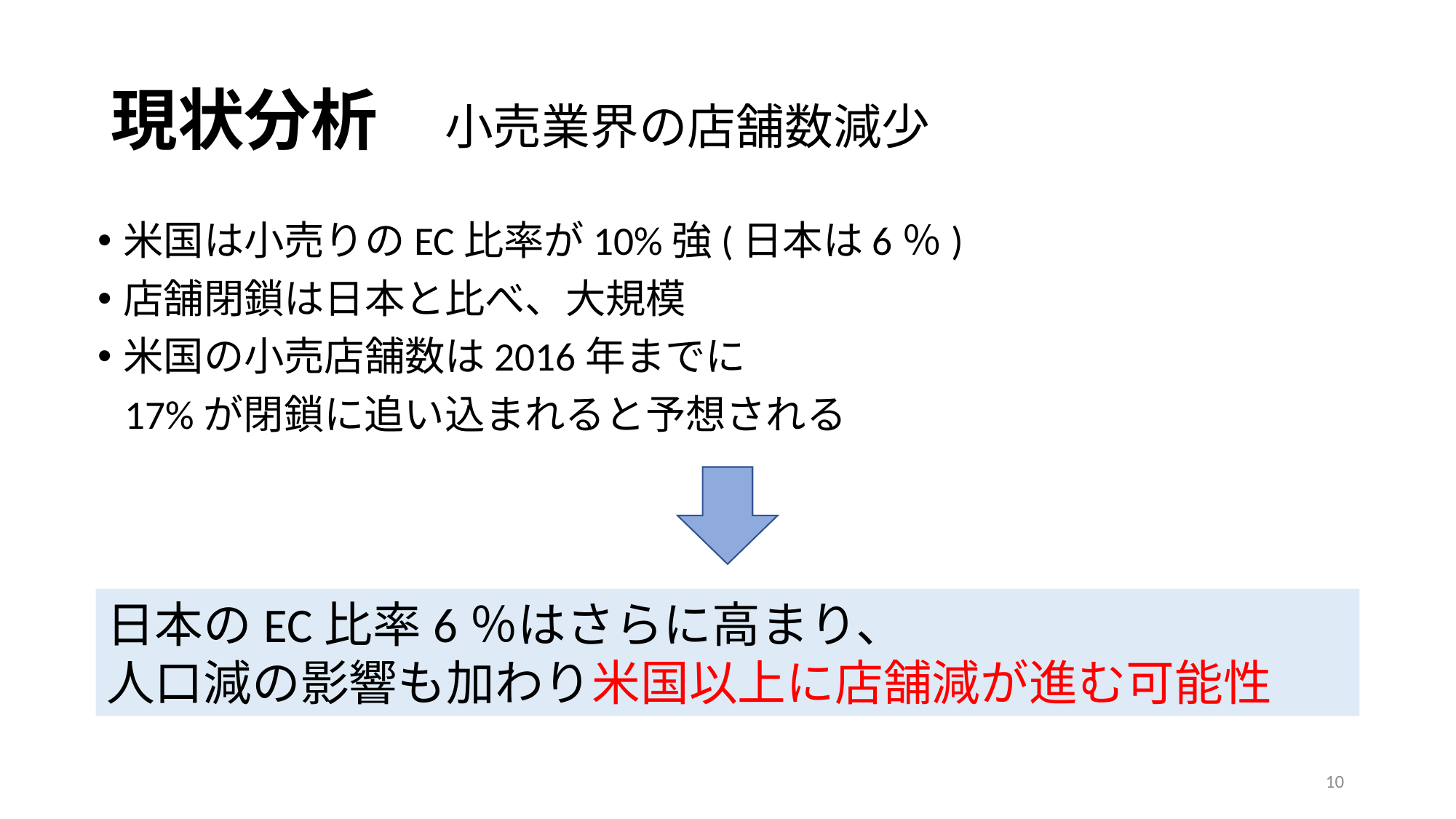

# 現状分析　小売業界の店舗数減少
米国は小売りのEC比率が10%強(日本は6％)
店舗閉鎖は日本と比べ、大規模
米国の小売店舗数は2016年までに
   17%が閉鎖に追い込まれると予想される

日本のEC比率6％はさらに高まり、
人口減の影響も加わり米国以上に店舗減が進む可能性
10